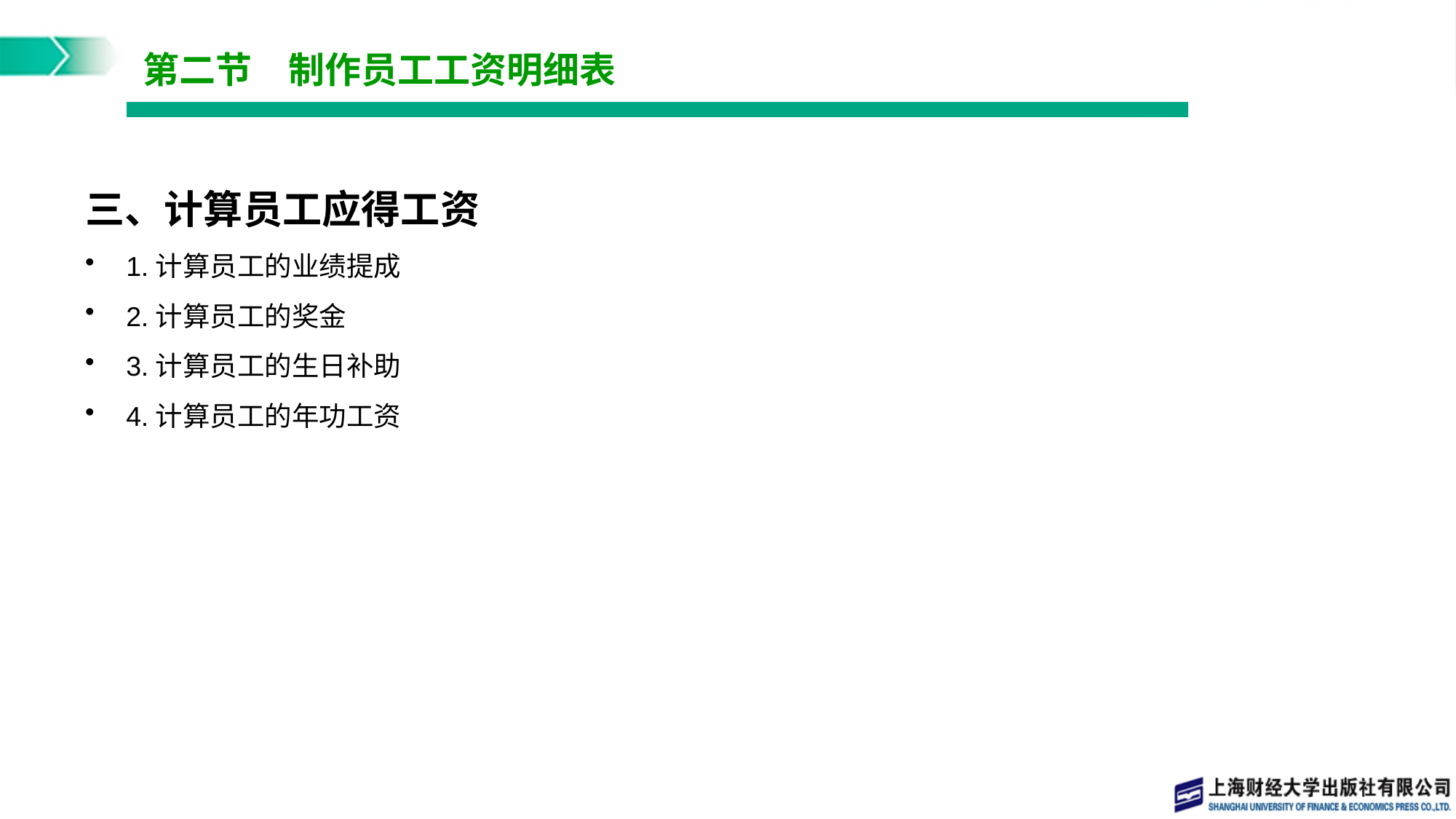

# 第二节　制作员工工资明细表
三、计算员工应得工资
1.计算员工的业绩提成
2.计算员工的奖金
3.计算员工的生日补助
4.计算员工的年功工资